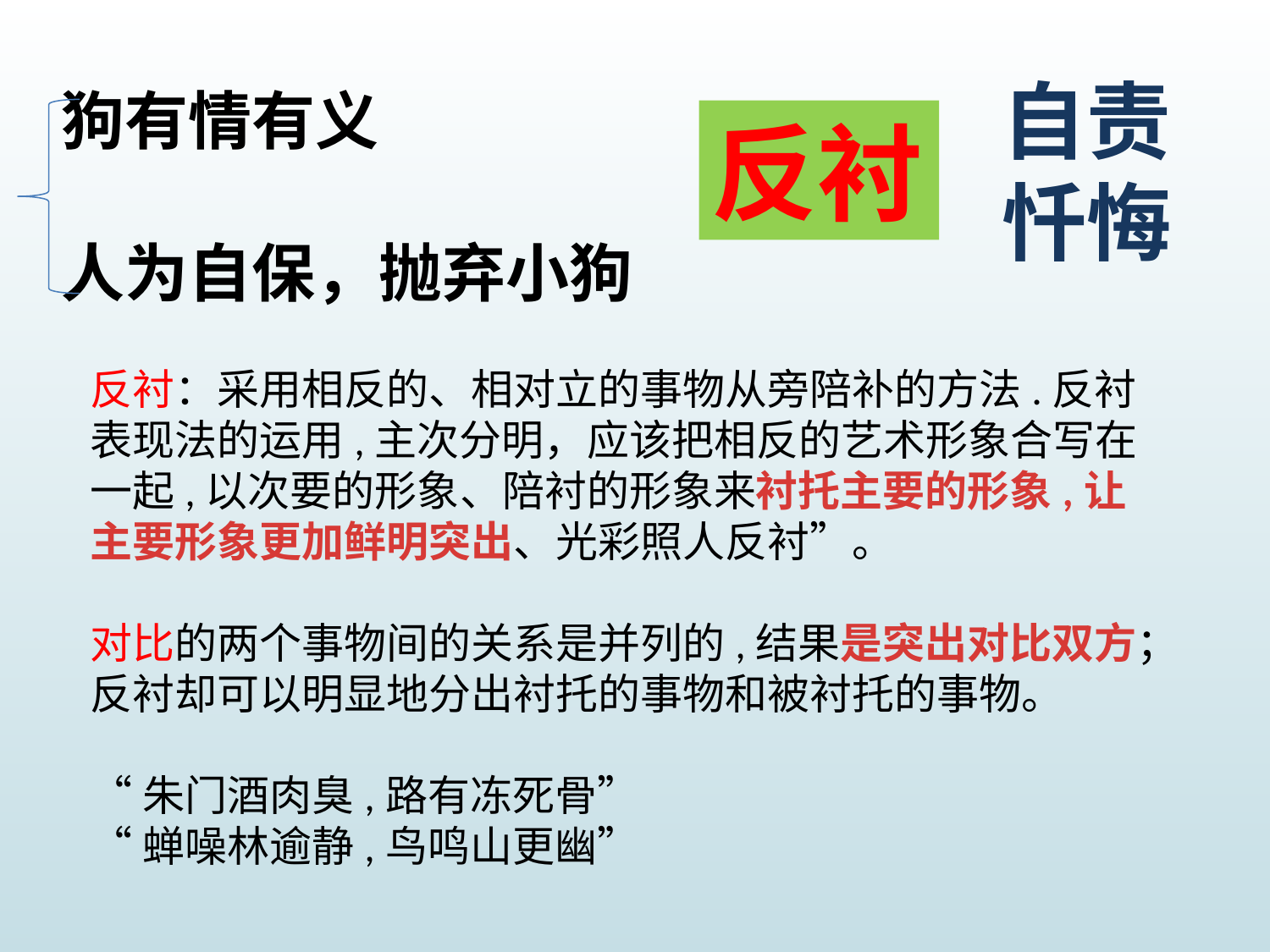

狗有情有义

人为自保，抛弃小狗
自责忏悔

反衬
反衬：采用相反的、相对立的事物从旁陪补的方法.反衬表现法的运用,主次分明，应该把相反的艺术形象合写在一起,以次要的形象、陪衬的形象来衬托主要的形象,让主要形象更加鲜明突出、光彩照人反衬”。

对比的两个事物间的关系是并列的,结果是突出对比双方；反衬却可以明显地分出衬托的事物和被衬托的事物。

“朱门酒肉臭,路有冻死骨”
“蝉噪林逾静,鸟鸣山更幽”